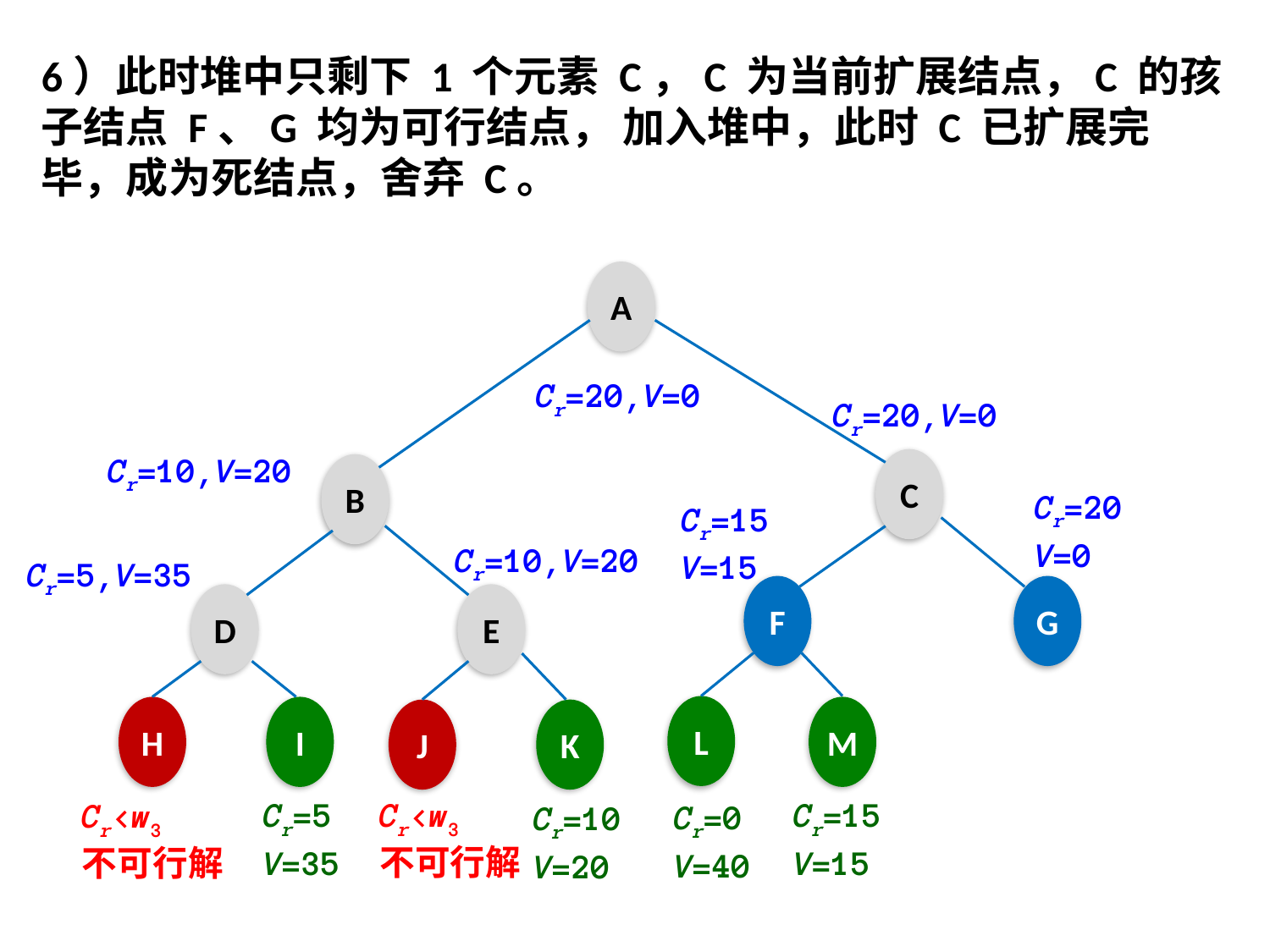

6）此时堆中只剩下 1 个元素 C，C 为当前扩展结点，C 的孩子结点 F、G 均为可行结点， 加入堆中，此时 C 已扩展完毕，成为死结点，舍弃 C。
A
Cr=20,V=0
Cr=20,V=0
Cr=10,V=20
C
B
Cr=20
V=0
Cr=15
V=15
Cr=10,V=20
Cr=5,V=35
F
G
D
E
L
H
I
M
J
K
Cr=15
V=15
Cr<w3
不可行解
Cr=5
V=35
Cr<w3
不可行解
Cr=0
V=40
Cr=10
V=20